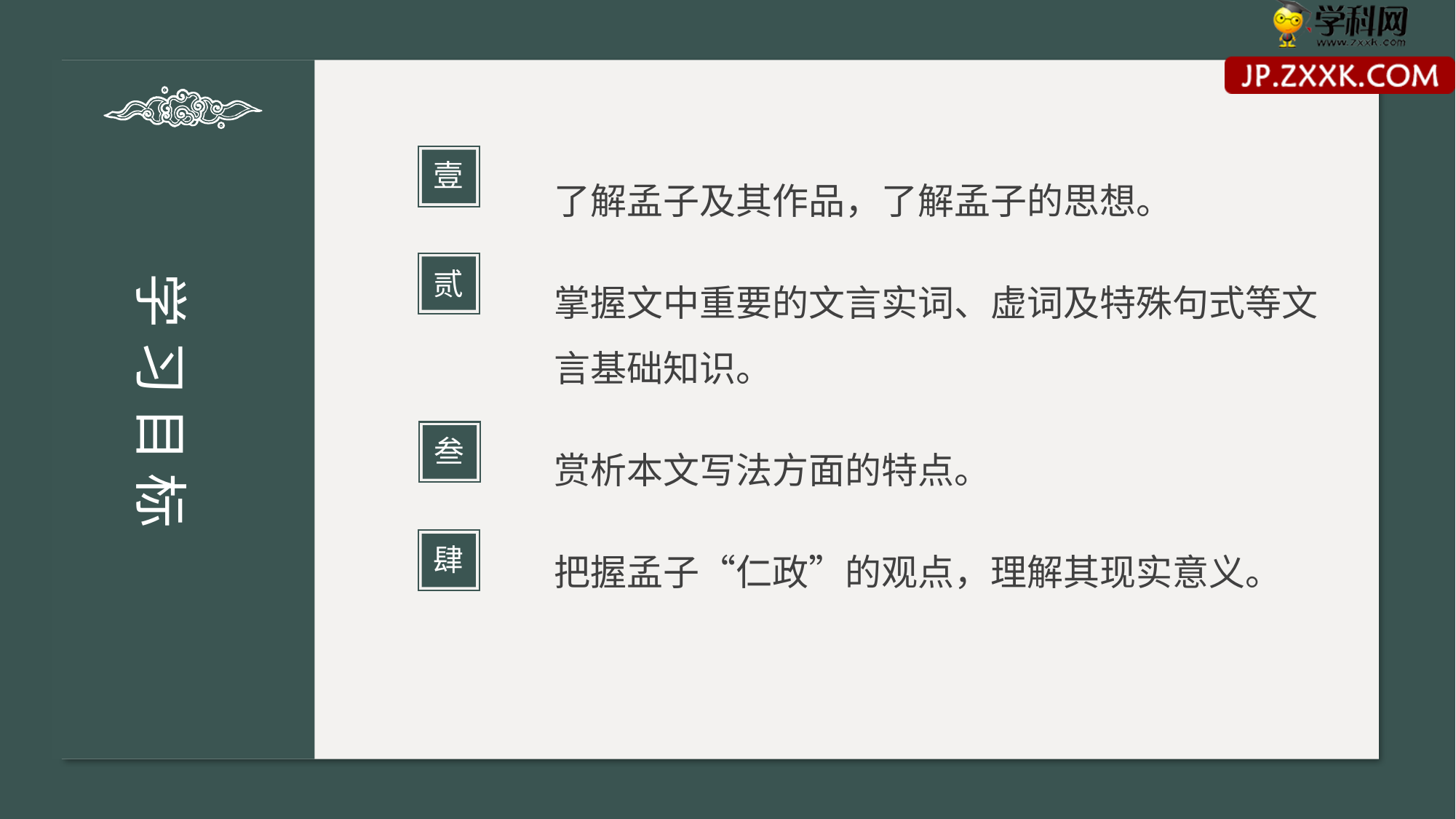

壹
了解孟子及其作品，了解孟子的思想。
掌握文中重要的文言实词、虚词及特殊句式等文言基础知识。
赏析本文写法方面的特点。
把握孟子“仁政”的观点，理解其现实意义。

贰
学 习 目 标

叁

肆